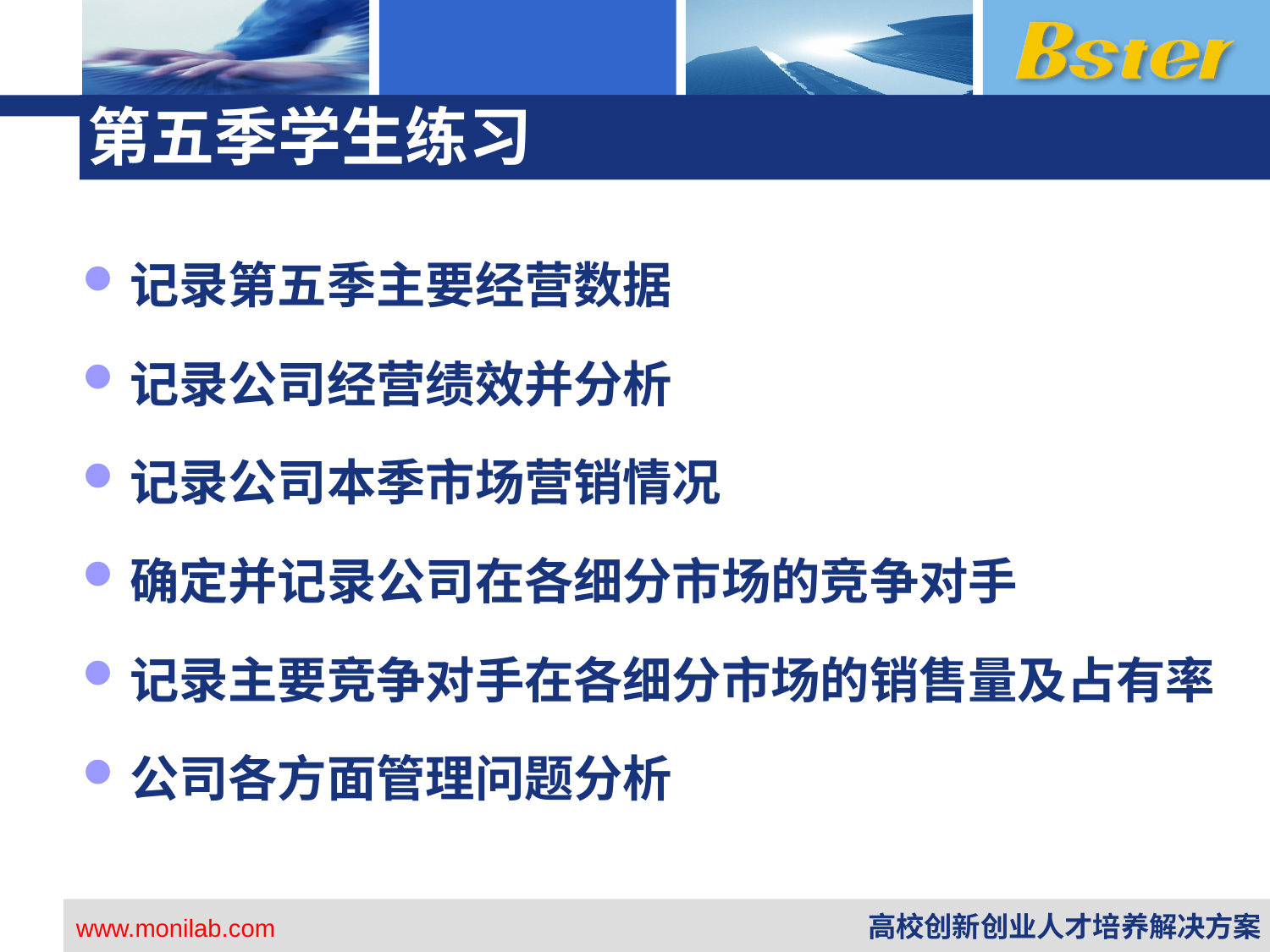

# 第五季学生练习
记录第五季主要经营数据
记录公司经营绩效并分析
记录公司本季市场营销情况
确定并记录公司在各细分市场的竞争对手
记录主要竞争对手在各细分市场的销售量及占有率
公司各方面管理问题分析